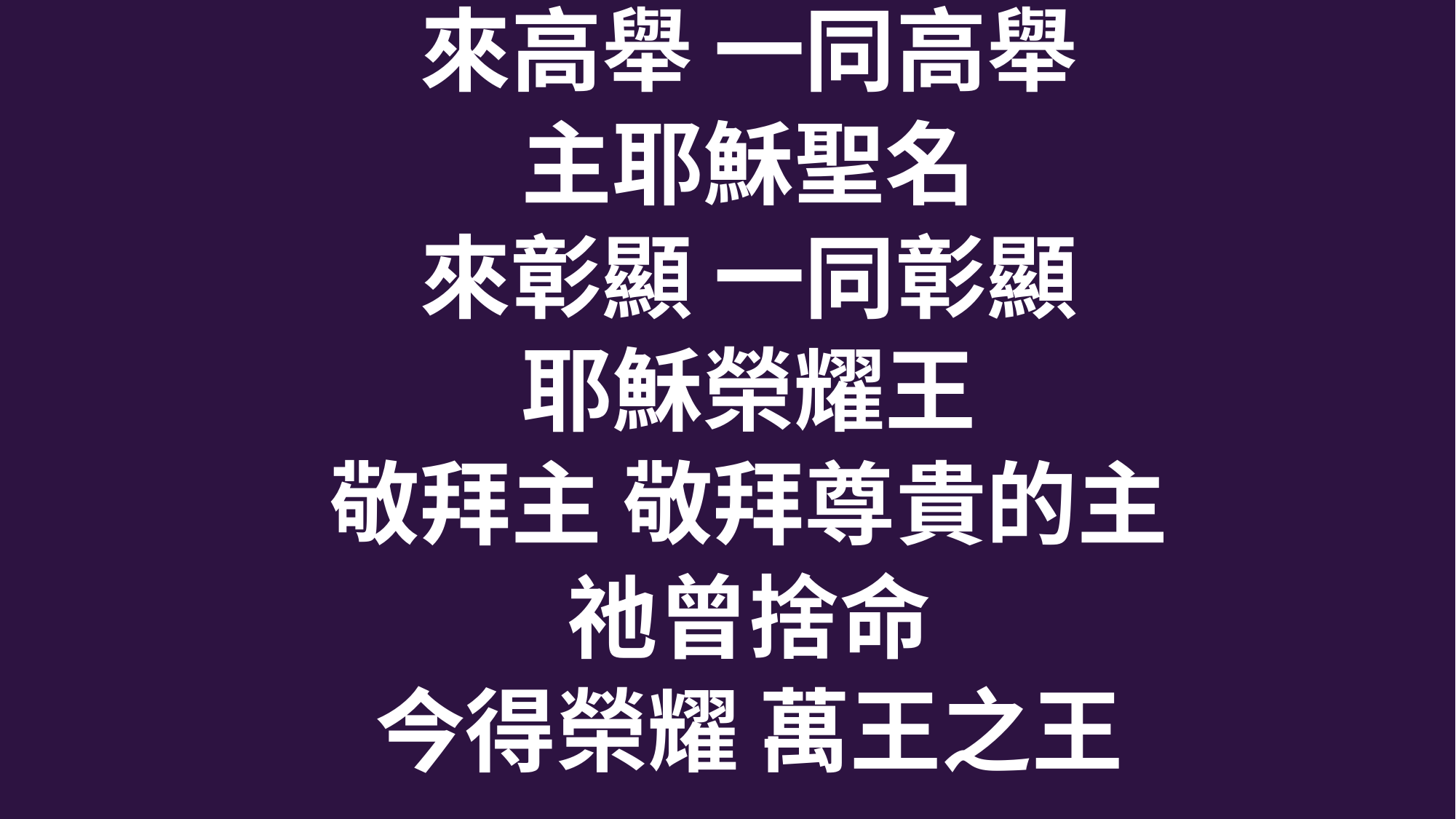

來高舉 一同高舉
 主耶穌聖名
 來彰顯 一同彰顯
 耶穌榮耀王
 敬拜主 敬拜尊貴的主
 祂曾捨命
 今得榮耀 萬王之王